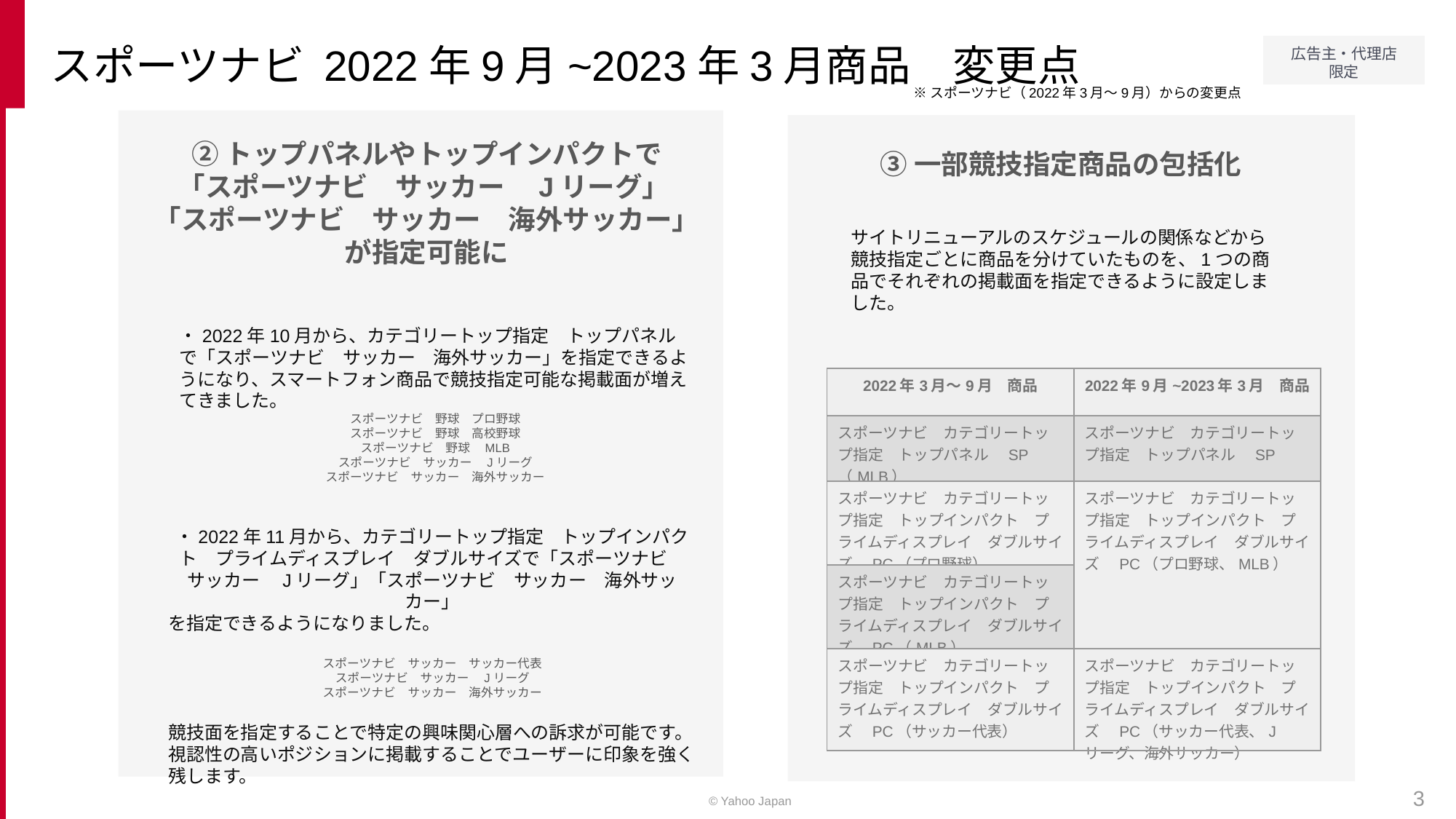

スポーツナビ 2022年9月~2023年3月商品　変更点
※スポーツナビ（2022年3月～9月）からの変更点

②トップパネルやトップインパクトで
「スポーツナビ　サッカー　Jリーグ」
「スポーツナビ　サッカー　海外サッカー」
が指定可能に

③一部競技指定商品の包括化
サイトリニューアルのスケジュールの関係などから競技指定ごとに商品を分けていたものを、1つの商品でそれぞれの掲載面を指定できるように設定しました。
・2022年10月から、カテゴリートップ指定　トップパネルで「スポーツナビ　サッカー　海外サッカー」を指定できるようになり、スマートフォン商品で競技指定可能な掲載面が増えてきました。
スポーツナビ　野球　プロ野球
スポーツナビ　野球　高校野球
スポーツナビ　野球　MLB
スポーツナビ　サッカー　Jリーグ
スポーツナビ　サッカー　海外サッカー

| 2022年3月～9月　商品 | 2022年9月~2023年3月　商品 |
| --- | --- |
| スポーツナビ　カテゴリートップ指定　トップパネル　SP（MLB） | スポーツナビ　カテゴリートップ指定　トップパネル　SP |
| スポーツナビ　カテゴリートップ指定　トップインパクト　プライムディスプレイ　ダブルサイズ　PC（プロ野球） | スポーツナビ　カテゴリートップ指定　トップインパクト　プライムディスプレイ　ダブルサイズ　PC（プロ野球、MLB） |
| スポーツナビ　カテゴリートップ指定　トップインパクト　プライムディスプレイ　ダブルサイズ　PC（MLB） |  |
| スポーツナビ　カテゴリートップ指定　トップインパクト　プライムディスプレイ　ダブルサイズ　PC（サッカー代表） | スポーツナビ　カテゴリートップ指定　トップインパクト　プライムディスプレイ　ダブルサイズ　PC（サッカー代表、Jリーグ、海外サッカー） |
・2022年11月から、カテゴリートップ指定　トップインパクト　プライムディスプレイ　ダブルサイズで「スポーツナビ　サッカー　Jリーグ」「スポーツナビ　サッカー　海外サッカー」
を指定できるようになりました。

スポーツナビ　サッカー　サッカー代表
スポーツナビ　サッカー　Jリーグ
スポーツナビ　サッカー　海外サッカー

競技面を指定することで特定の興味関心層への訴求が可能です。視認性の高いポジションに掲載することでユーザーに印象を強く残します。

3